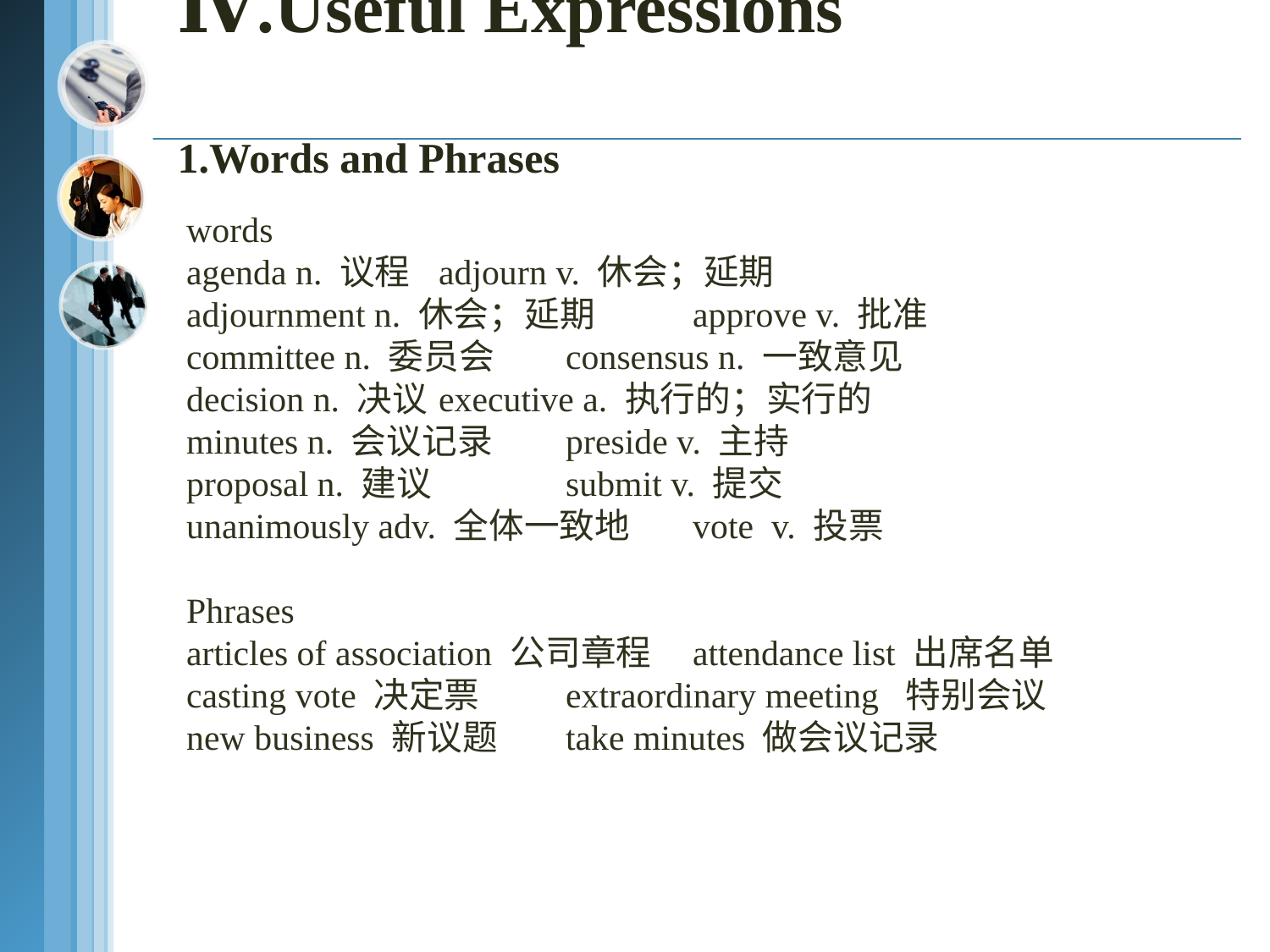

# Ⅳ.Useful Expressions 1.Words and Phrases
words
agenda n. 议程	adjourn v. 休会；延期
adjournment n. 休会；延期 	approve v. 批准
committee n. 委员会 	consensus n. 一致意见
decision n. 决议	executive a. 执行的；实行的
minutes n. 会议记录	preside v. 主持
proposal n. 建议 	submit v. 提交
unanimously adv. 全体一致地  	vote  v. 投票

Phrases
articles of association 公司章程	attendance list 出席名单
casting vote 决定票	extraordinary meeting  特别会议
new business 新议题	take minutes 做会议记录